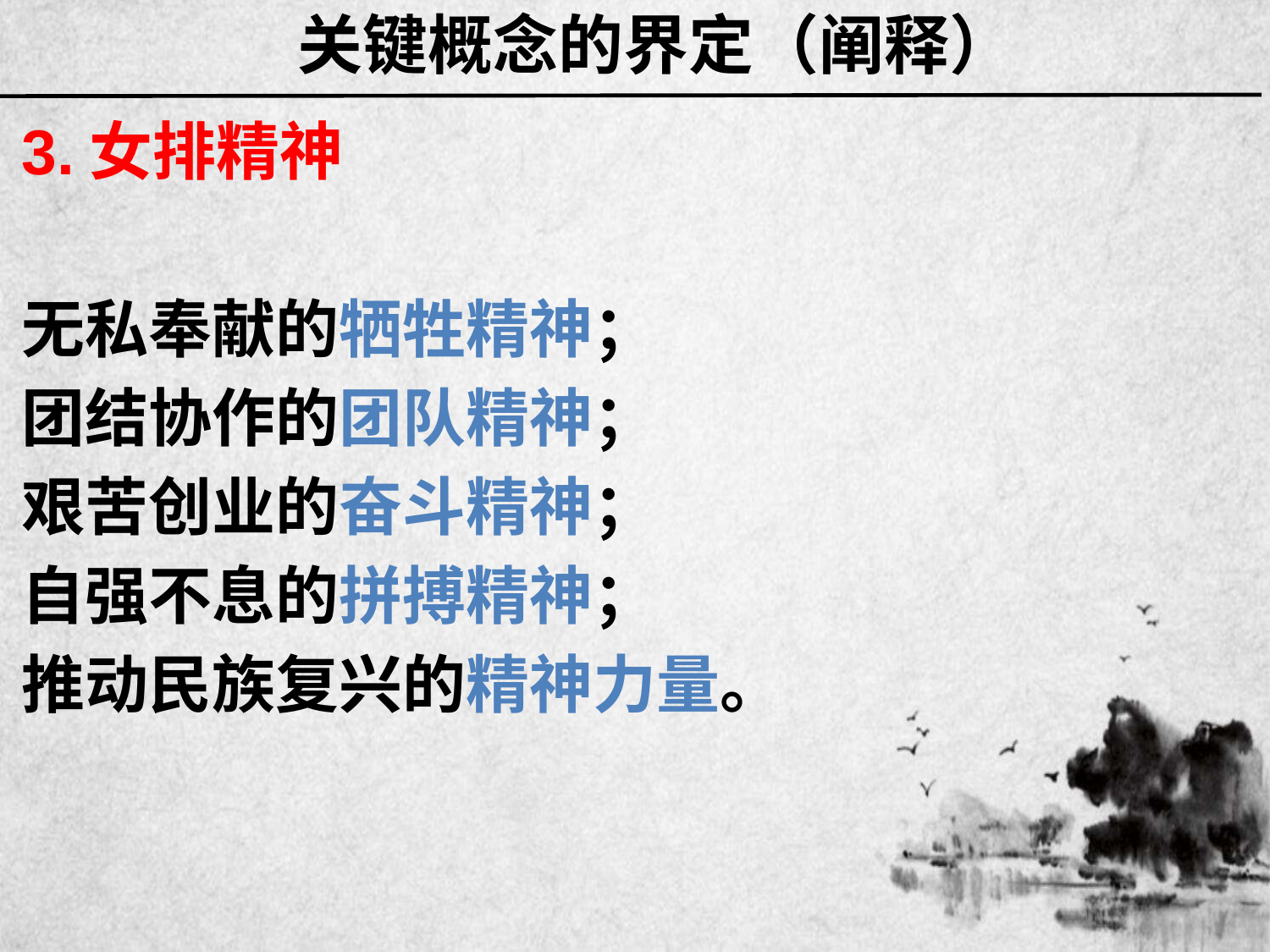

# 关键概念的界定（阐释）
3.女排精神

无私奉献的牺牲精神；
团结协作的团队精神；
艰苦创业的奋斗精神；
自强不息的拼搏精神；
推动民族复兴的精神力量。